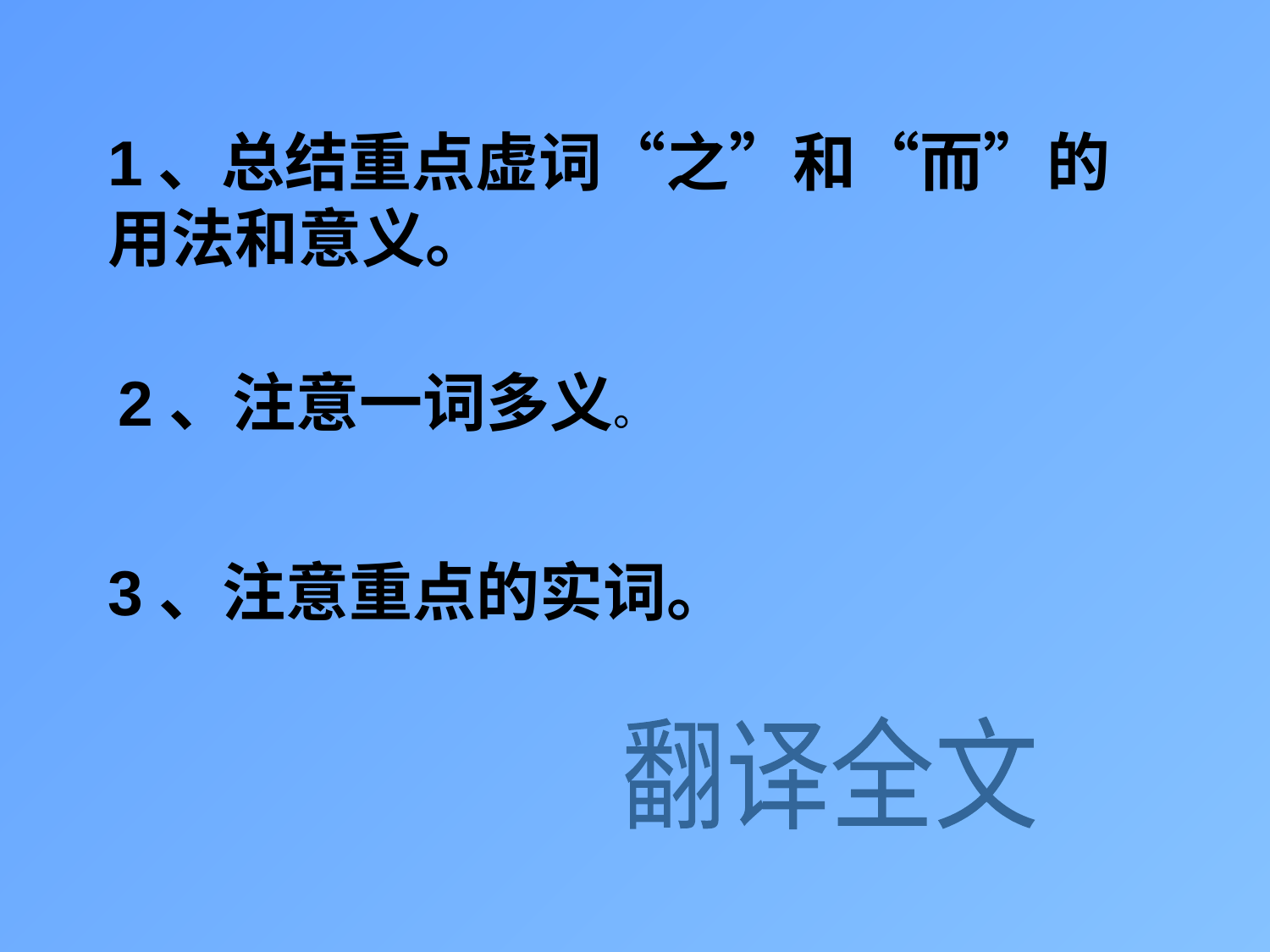

1、总结重点虚词“之”和“而”的用法和意义。

2、注意一词多义。
3、注意重点的实词。
翻译全文